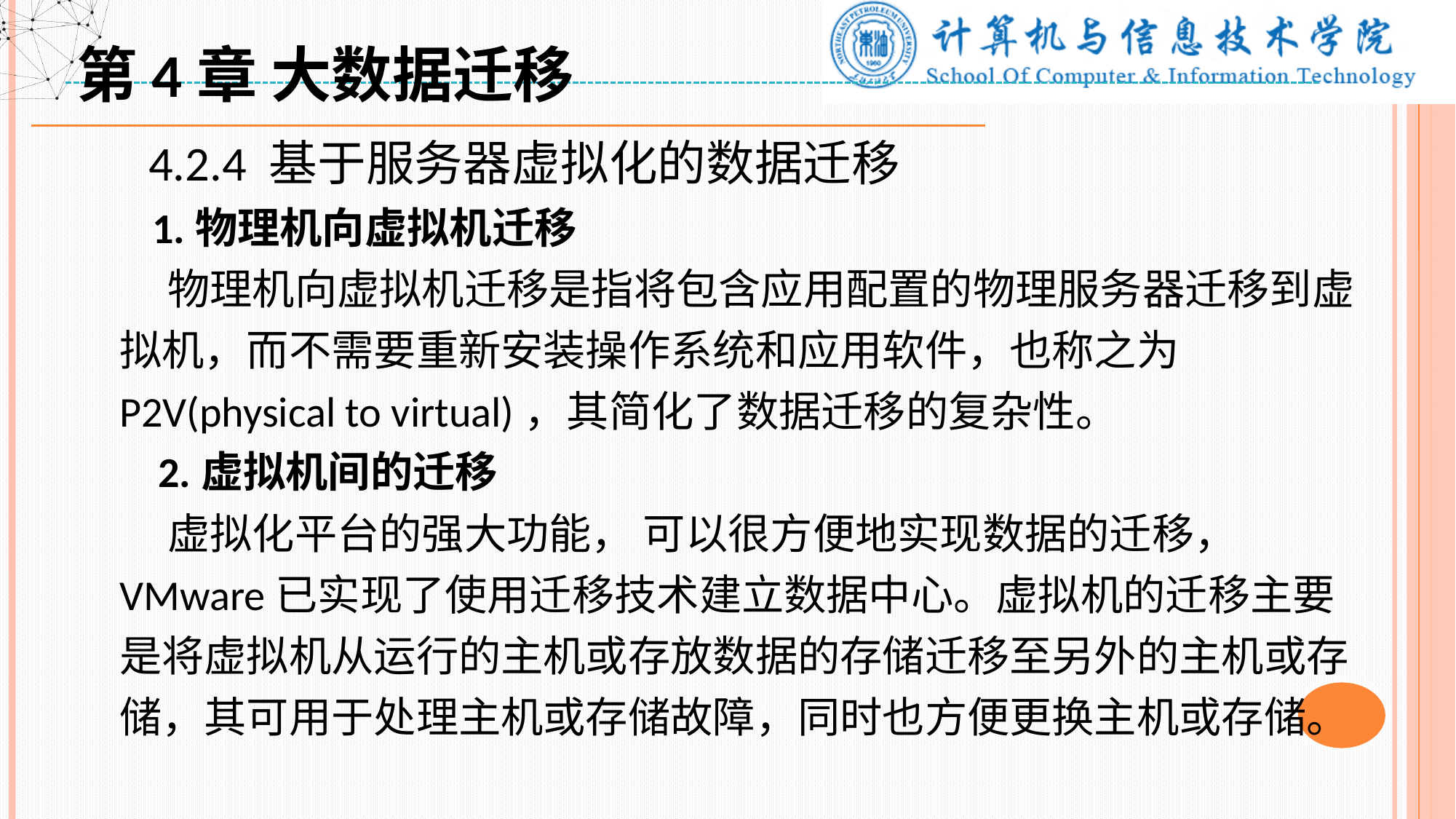

第4章 大数据迁移
   4.2.4 基于服务器虚拟化的数据迁移
    1.物理机向虚拟机迁移
    物理机向虚拟机迁移是指将包含应用配置的物理服务器迁移到虚拟机，而不需要重新安装操作系统和应用软件，也称之为P2V(physical to virtual)，其简化了数据迁移的复杂性。
    2.虚拟机间的迁移
    虚拟化平台的强大功能， 可以很方便地实现数据的迁移， VMware已实现了使用迁移技术建立数据中心。虚拟机的迁移主要是将虚拟机从运行的主机或存放数据的存储迁移至另外的主机或存储，其可用于处理主机或存储故障，同时也方便更换主机或存储。